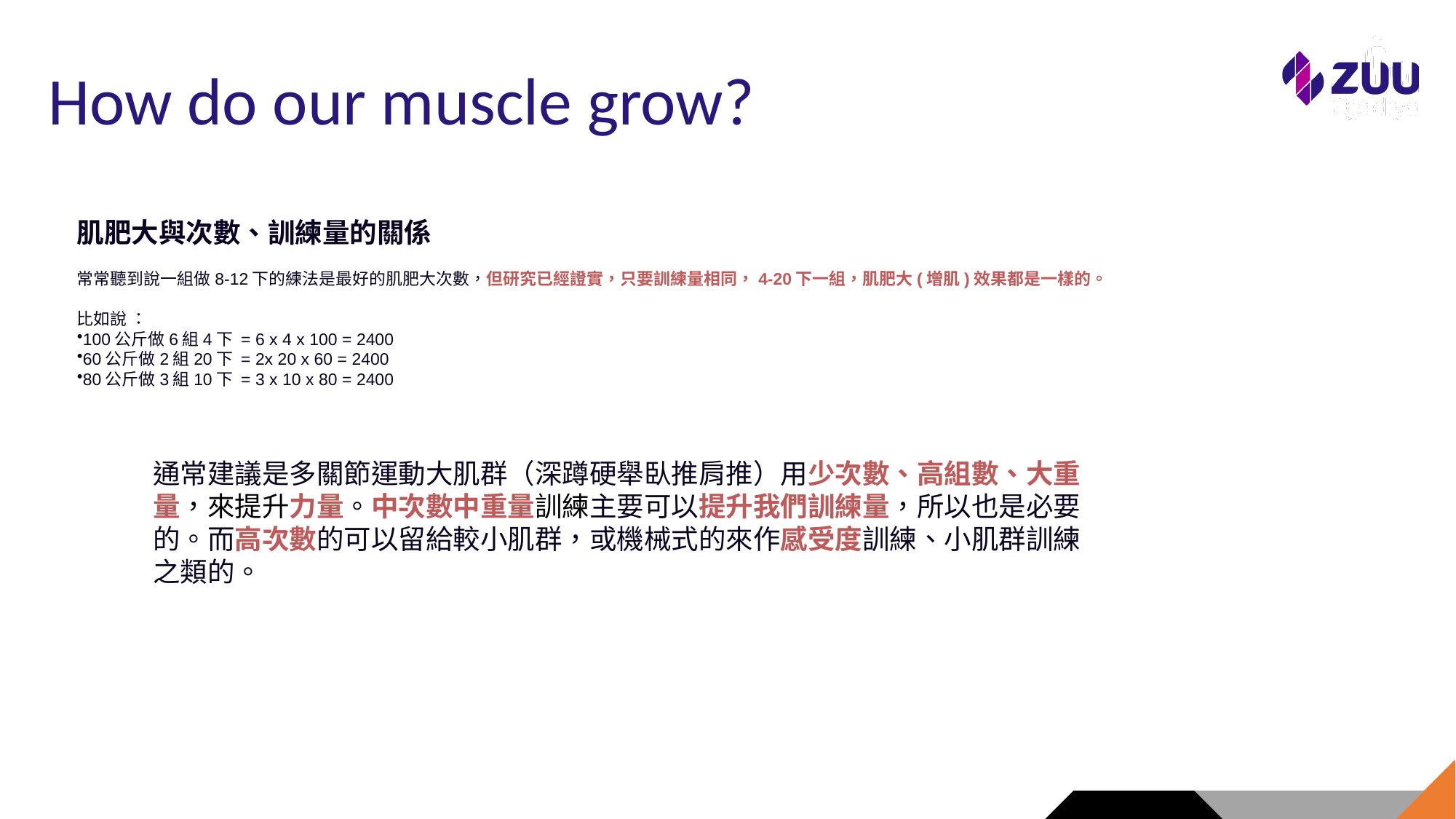

# How do our muscle grow?

肌肥大與次數、訓練量的關係

常常聽到說一組做8-12下的練法是最好的肌肥大次數，但研究已經證實，只要訓練量相同，4-20下一組，肌肥大(增肌)效果都是一樣的。

比如說 ：
100公斤做6組4下 = 6 x 4 x 100 = 2400
60公斤做2組20下 = 2x 20 x 60 = 2400
80公斤做3組10下 = 3 x 10 x 80 = 2400

通常建議是多關節運動大肌群（深蹲硬舉臥推肩推）用少次數、高組數、大重量，來提升力量。中次數中重量訓練主要可以提升我們訓練量，所以也是必要的。而高次數的可以留給較小肌群，或機械式的來作感受度訓練、小肌群訓練之類的。
8